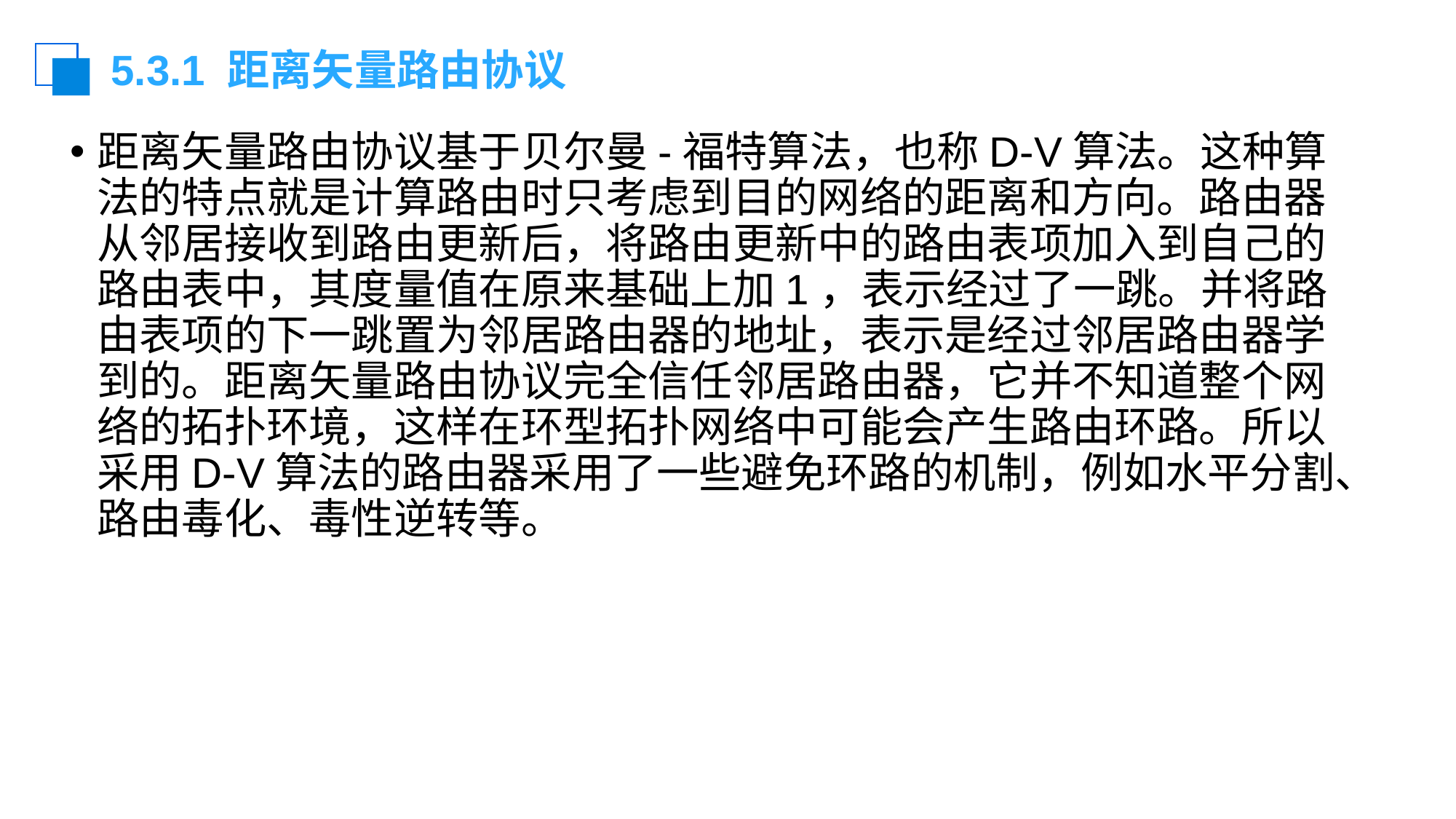

# 5.3.1 距离矢量路由协议
距离矢量路由协议基于贝尔曼-福特算法，也称D-V算法。这种算法的特点就是计算路由时只考虑到目的网络的距离和方向。路由器从邻居接收到路由更新后，将路由更新中的路由表项加入到自己的路由表中，其度量值在原来基础上加1，表示经过了一跳。并将路由表项的下一跳置为邻居路由器的地址，表示是经过邻居路由器学到的。距离矢量路由协议完全信任邻居路由器，它并不知道整个网络的拓扑环境，这样在环型拓扑网络中可能会产生路由环路。所以采用D-V算法的路由器采用了一些避免环路的机制，例如水平分割、路由毒化、毒性逆转等。